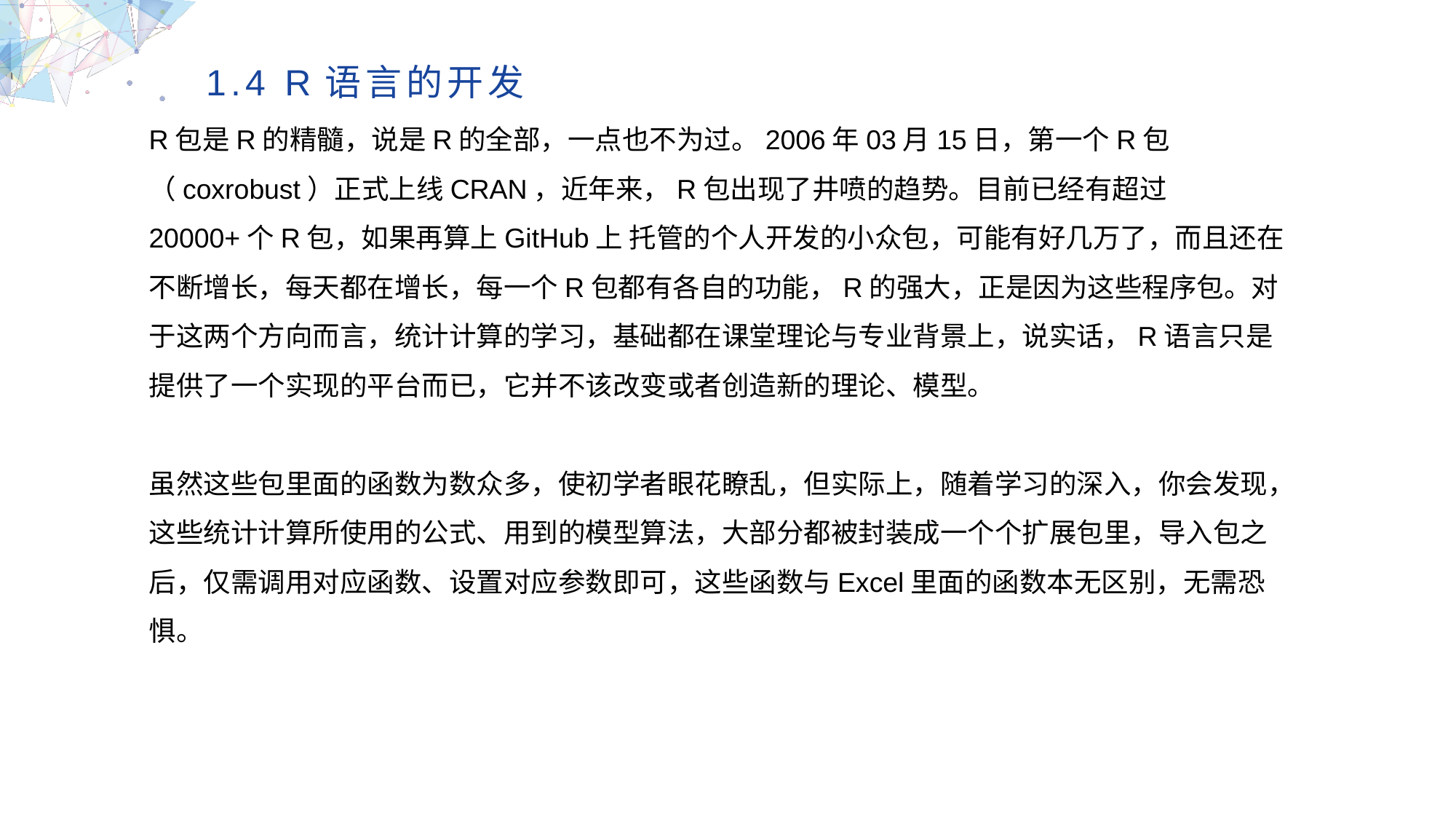

1.4 R语言的开发
R包是R的精髓，说是R的全部，一点也不为过。2006年03月15日，第一个R包（coxrobust）正式上线CRAN，近年来，R包出现了井喷的趋势。目前已经有超过20000+个R包，如果再算上GitHub上 托管的个人开发的小众包，可能有好几万了，而且还在不断增长，每天都在增长，每一个R包都有各自的功能，R的强大，正是因为这些程序包。对于这两个方向而言，统计计算的学习，基础都在课堂理论与专业背景上，说实话，R语言只是提供了一个实现的平台而已，它并不该改变或者创造新的理论、模型。

虽然这些包里面的函数为数众多，使初学者眼花瞭乱，但实际上，随着学习的深入，你会发现，这些统计计算所使用的公式、用到的模型算法，大部分都被封装成一个个扩展包里，导入包之后，仅需调用对应函数、设置对应参数即可，这些函数与Excel里面的函数本无区别，无需恐惧。
MULTIPURPOSE PRESENTATION TEMPLATE | UNIQUE DESIGN
Welcome Message
Please replace text, click add relevant headline, modify the text content, also can copy your content to this directly. Please replace text, click add relevant headline, modify the text content, also can copy your content to this directly.